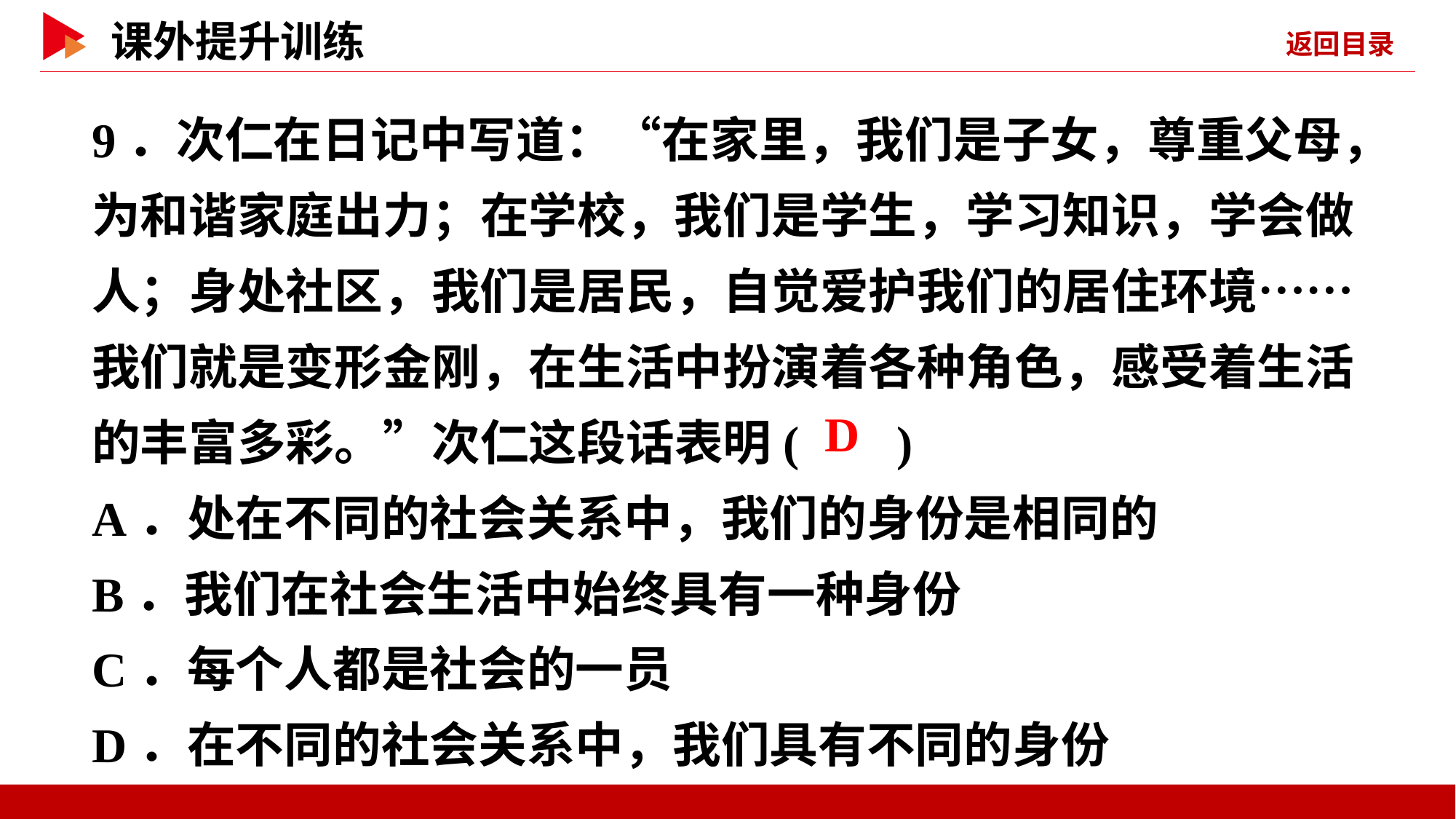

9．次仁在日记中写道：“在家里，我们是子女，尊重父母，为和谐家庭出力；在学校，我们是学生，学习知识，学会做人；身处社区，我们是居民，自觉爱护我们的居住环境……我们就是变形金刚，在生活中扮演着各种角色，感受着生活的丰富多彩。”次仁这段话表明(        )
A．处在不同的社会关系中，我们的身份是相同的
B．我们在社会生活中始终具有一种身份
C．每个人都是社会的一员
D．在不同的社会关系中，我们具有不同的身份
   D